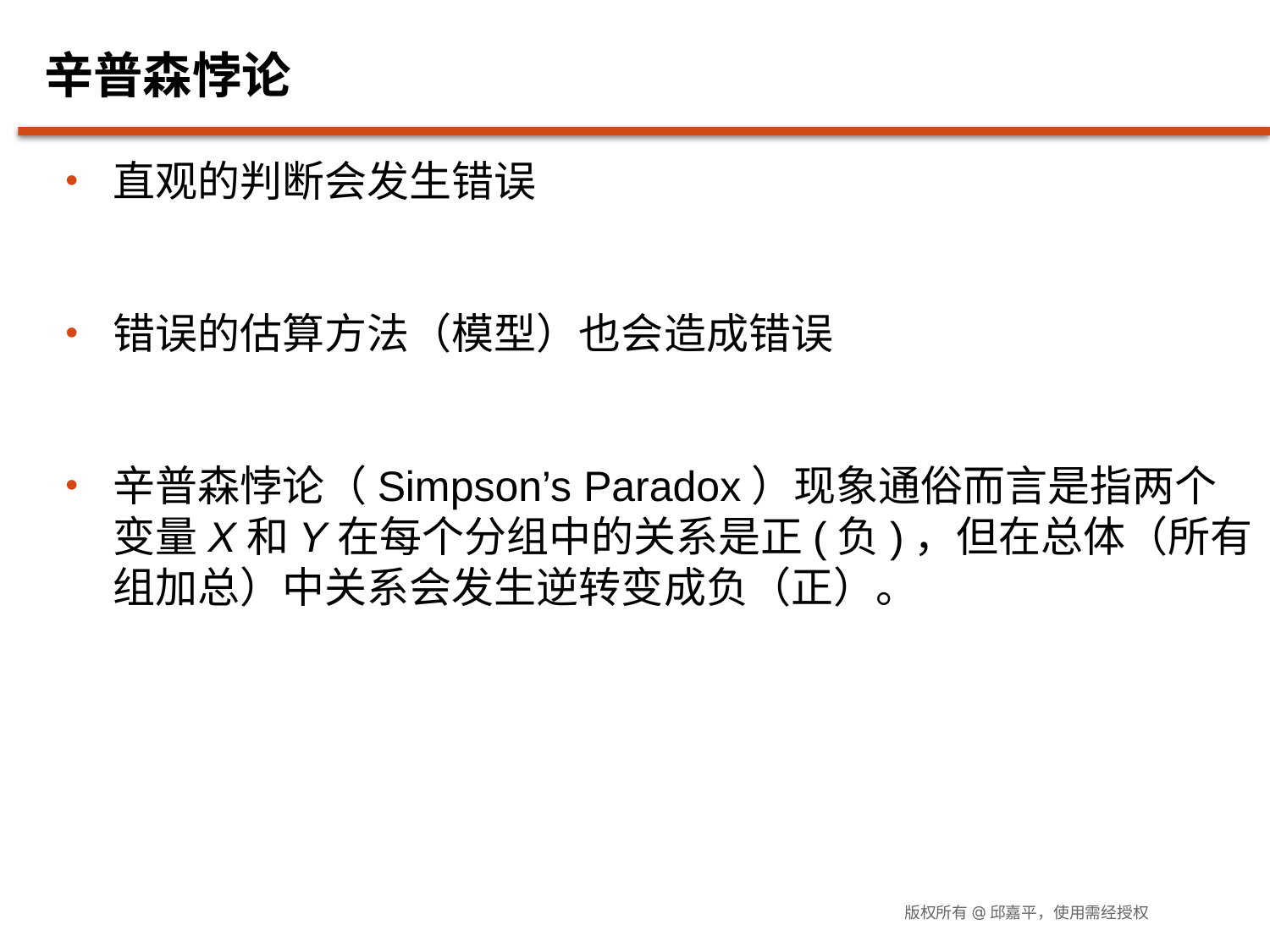

# 辛普森悖论
直观的判断会发生错误

错误的估算方法（模型）也会造成错误

辛普森悖论（Simpson’s Paradox）现象通俗而言是指两个变量X和Y在每个分组中的关系是正(负)，但在总体（所有组加总）中关系会发生逆转变成负（正）。

版权所有@邱嘉平，使用需经授权